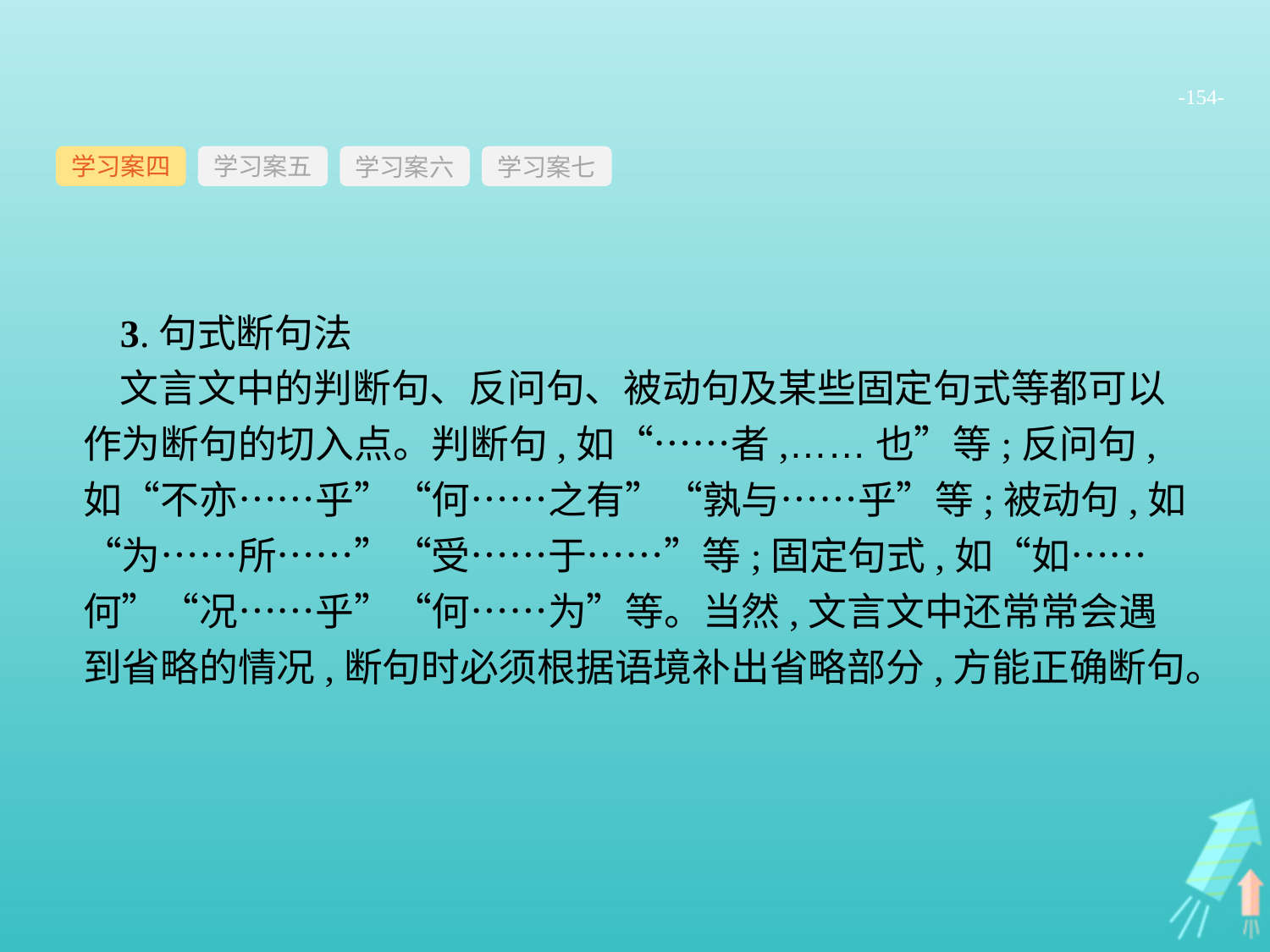

-154-
学习案四
学习案六
学习案七
学习案五
3.句式断句法
文言文中的判断句、反问句、被动句及某些固定句式等都可以作为断句的切入点。判断句,如“……者,……也”等;反问句,如“不亦……乎”“何……之有”“孰与……乎”等;被动句,如“为……所……”“受……于……”等;固定句式,如“如……何”“况……乎”“何……为”等。当然,文言文中还常常会遇到省略的情况,断句时必须根据语境补出省略部分,方能正确断句。